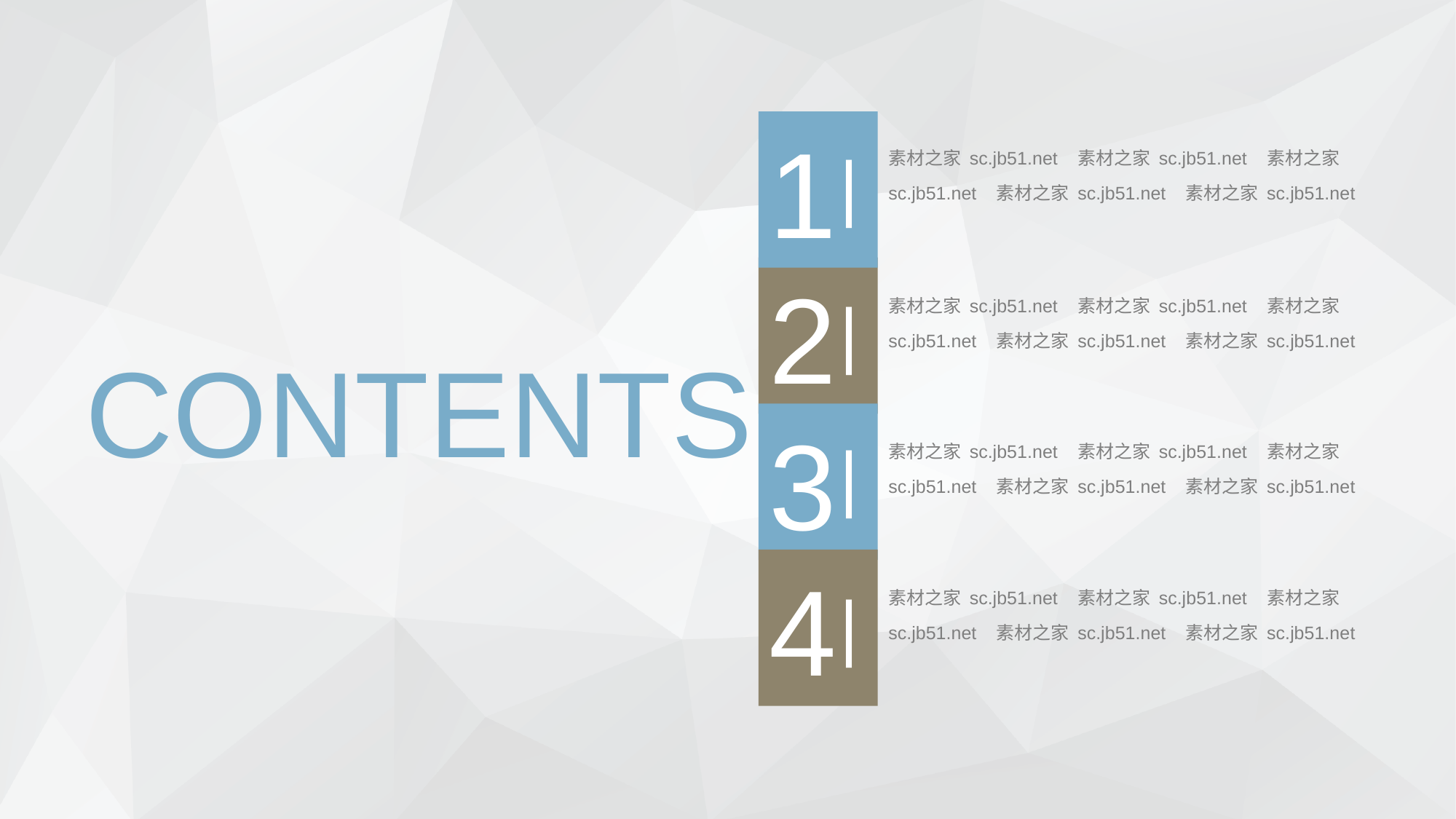

1
素材之家 sc.jb51.net   素材之家 sc.jb51.net   素材之家 sc.jb51.net   素材之家 sc.jb51.net   素材之家 sc.jb51.net
|
2
素材之家 sc.jb51.net   素材之家 sc.jb51.net   素材之家 sc.jb51.net   素材之家 sc.jb51.net   素材之家 sc.jb51.net
|
CONTENTS
3
素材之家 sc.jb51.net   素材之家 sc.jb51.net   素材之家 sc.jb51.net   素材之家 sc.jb51.net   素材之家 sc.jb51.net
|
4
素材之家 sc.jb51.net   素材之家 sc.jb51.net   素材之家 sc.jb51.net   素材之家 sc.jb51.net   素材之家 sc.jb51.net
|